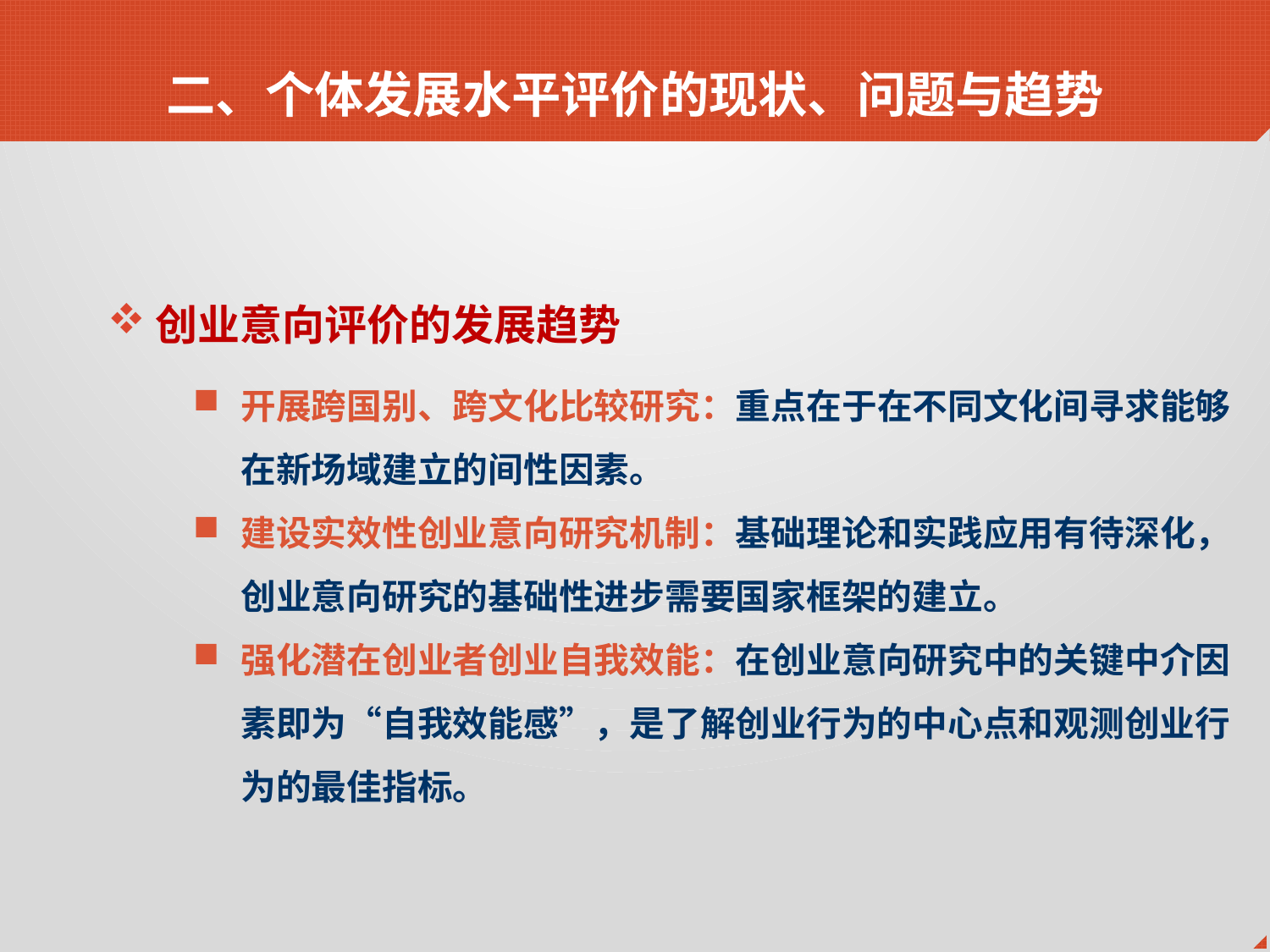

二、个体发展水平评价的现状、问题与趋势
创业意向评价的发展趋势
开展跨国别、跨文化比较研究：重点在于在不同文化间寻求能够在新场域建立的间性因素。
建设实效性创业意向研究机制：基础理论和实践应用有待深化，创业意向研究的基础性进步需要国家框架的建立。
强化潜在创业者创业自我效能：在创业意向研究中的关键中介因素即为“自我效能感”，是了解创业行为的中心点和观测创业行为的最佳指标。